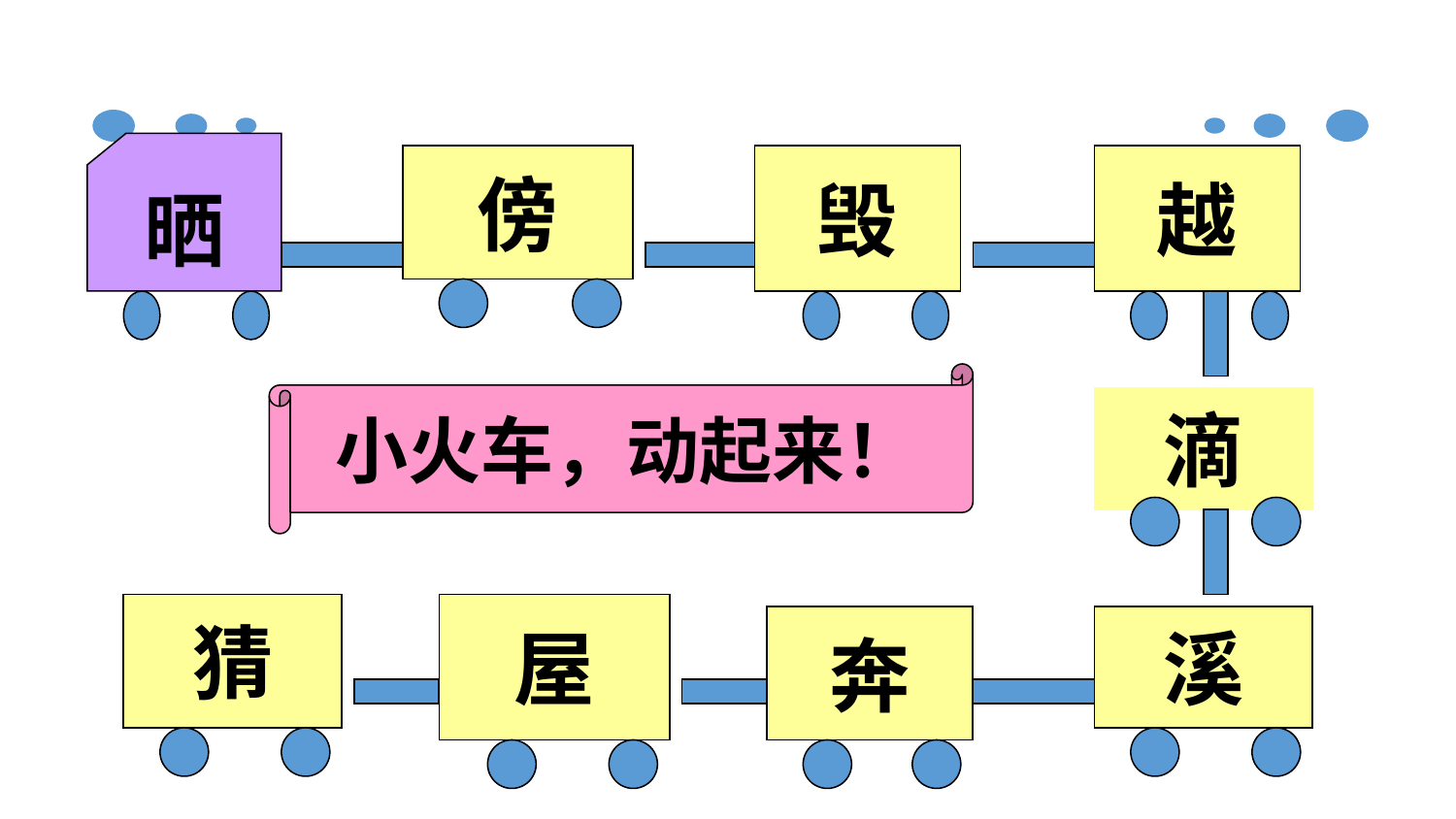

晒
傍
毁
越

小火车，动起来！
滴

猜
屋
奔
溪